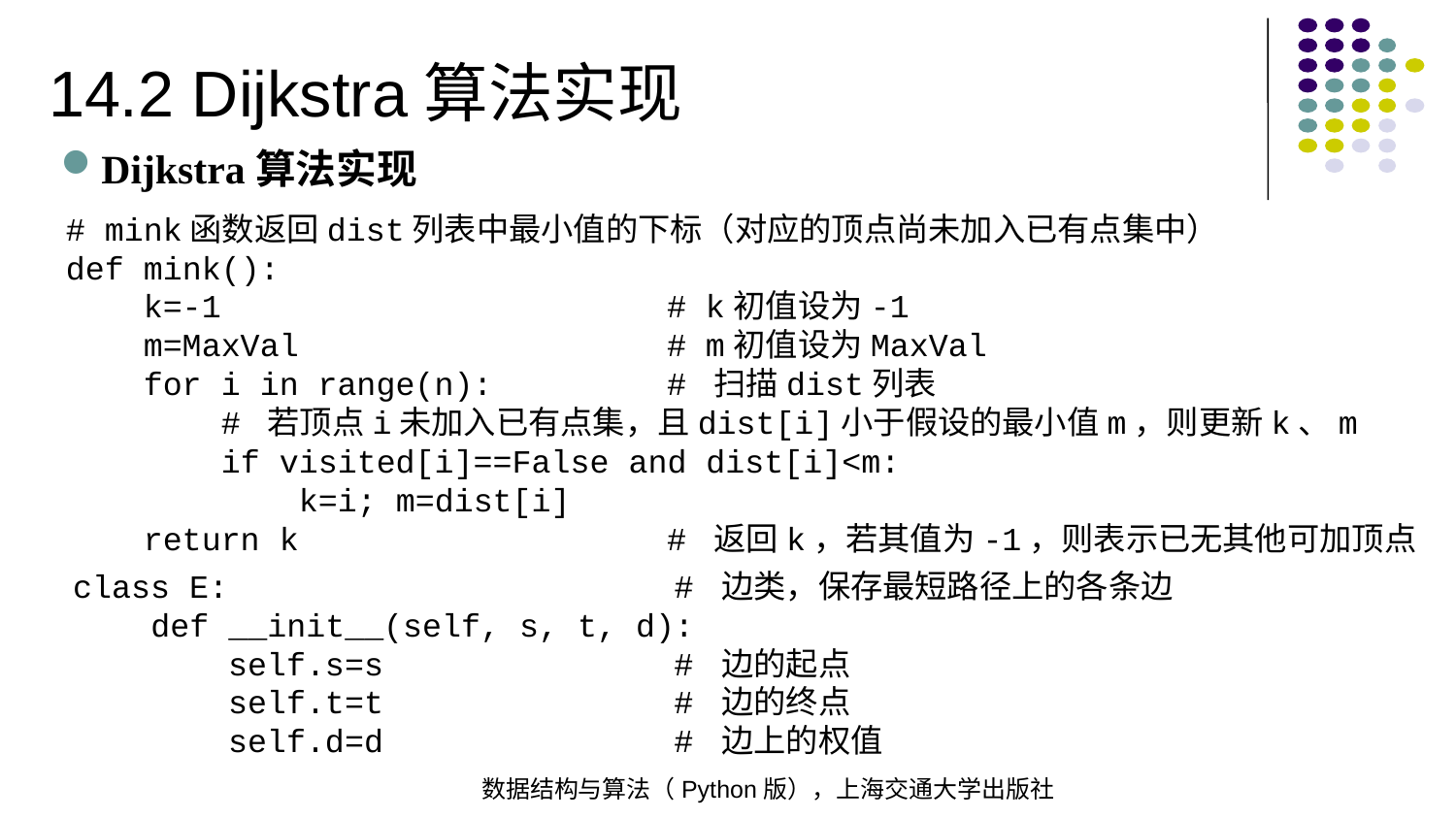

14.2 Dijkstra算法实现
Dijkstra算法实现
# mink函数返回dist列表中最小值的下标（对应的顶点尚未加入已有点集中）
def mink():
    k=-1                       # k初值设为-1
    m=MaxVal                   # m初值设为MaxVal
    for i in range(n):         # 扫描dist列表
        # 若顶点i未加入已有点集，且dist[i]小于假设的最小值m，则更新k、m
        if visited[i]==False and dist[i]<m:
            k=i; m=dist[i]
    return k                   # 返回k，若其值为-1，则表示已无其他可加顶点
class E:                       # 边类，保存最短路径上的各条边
    def __init__(self, s, t, d):
        self.s=s               # 边的起点
        self.t=t               # 边的终点
        self.d=d               # 边上的权值